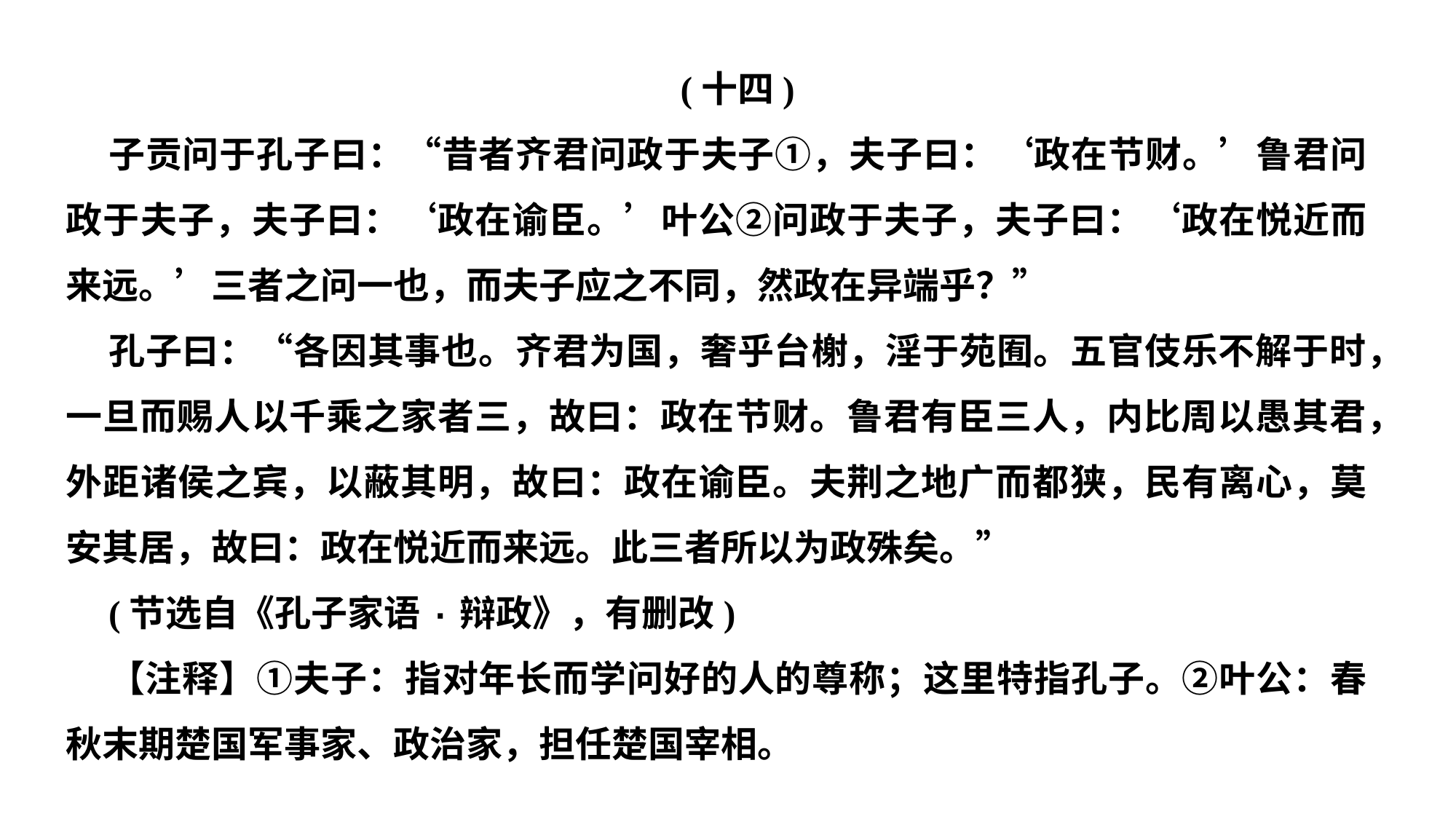

(十四)
子贡问于孔子曰：“昔者齐君问政于夫子①，夫子曰：‘政在节财。’鲁君问政于夫子，夫子曰：‘政在谕臣。’叶公②问政于夫子，夫子曰：‘政在悦近而来远。’三者之问一也，而夫子应之不同，然政在异端乎？”
孔子曰：“各因其事也。齐君为国，奢乎台榭，淫于苑囿。五官伎乐不解于时，一旦而赐人以千乘之家者三，故曰：政在节财。鲁君有臣三人，内比周以愚其君，外距诸侯之宾，以蔽其明，故曰：政在谕臣。夫荆之地广而都狭，民有离心，莫安其居，故曰：政在悦近而来远。此三者所以为政殊矣。”
(节选自《孔子家语·辩政》，有删改)
【注释】①夫子：指对年长而学问好的人的尊称；这里特指孔子。②叶公：春秋末期楚国军事家、政治家，担任楚国宰相。